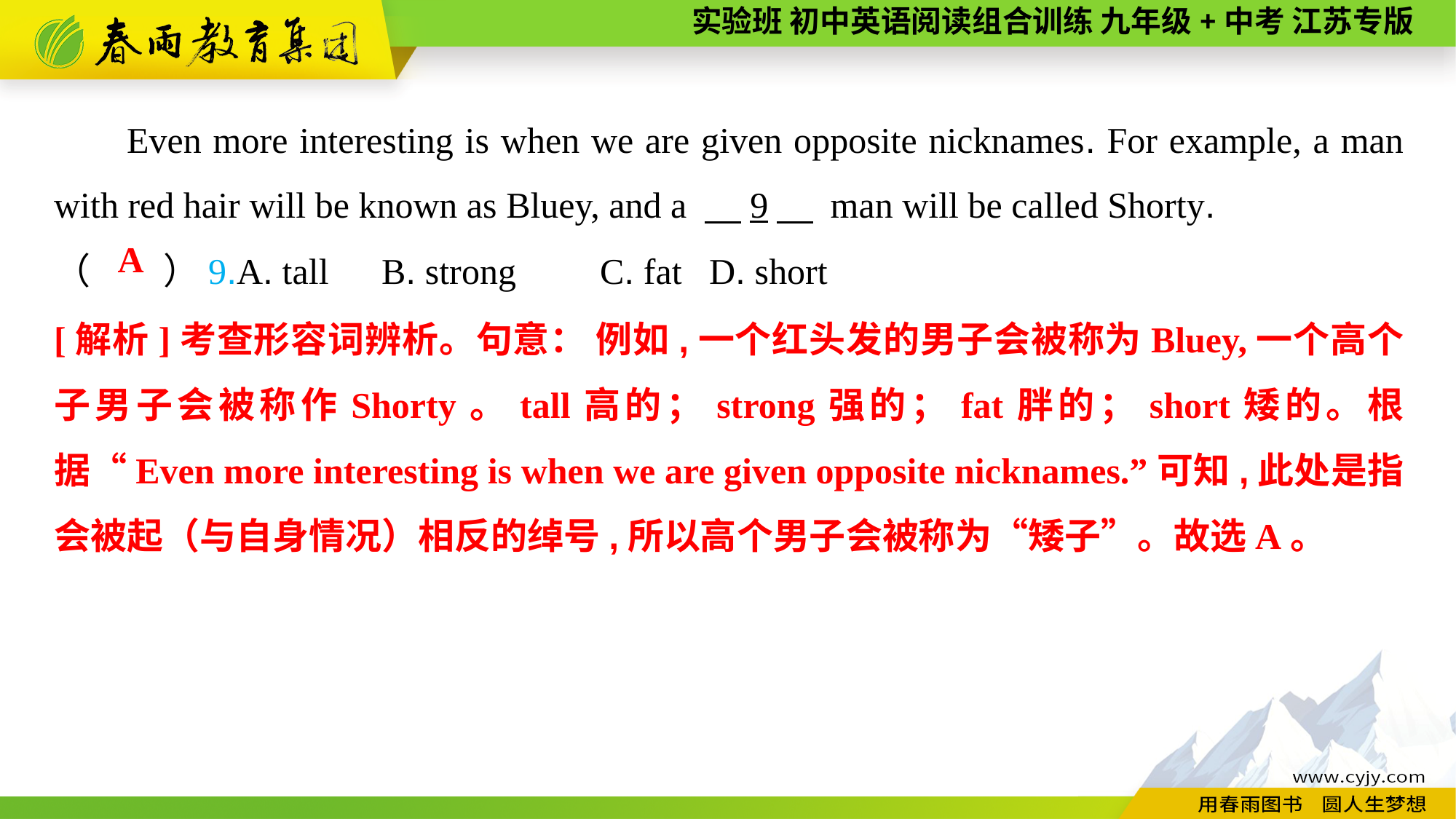

Even more interesting is when we are given opposite nicknames. For example, a man with red hair will be known as Bluey, and a 　9　 man will be called Shorty.
（　　）9.A. tall	B. strong	C. fat	D. short
A
[解析]考查形容词辨析。句意： 例如,一个红头发的男子会被称为Bluey,一个高个子男子会被称作Shorty。tall高的；strong强的；fat胖的；short矮的。根据“Even more interesting is when we are given opposite nicknames.”可知,此处是指会被起（与自身情况）相反的绰号,所以高个男子会被称为“矮子”。故选A。